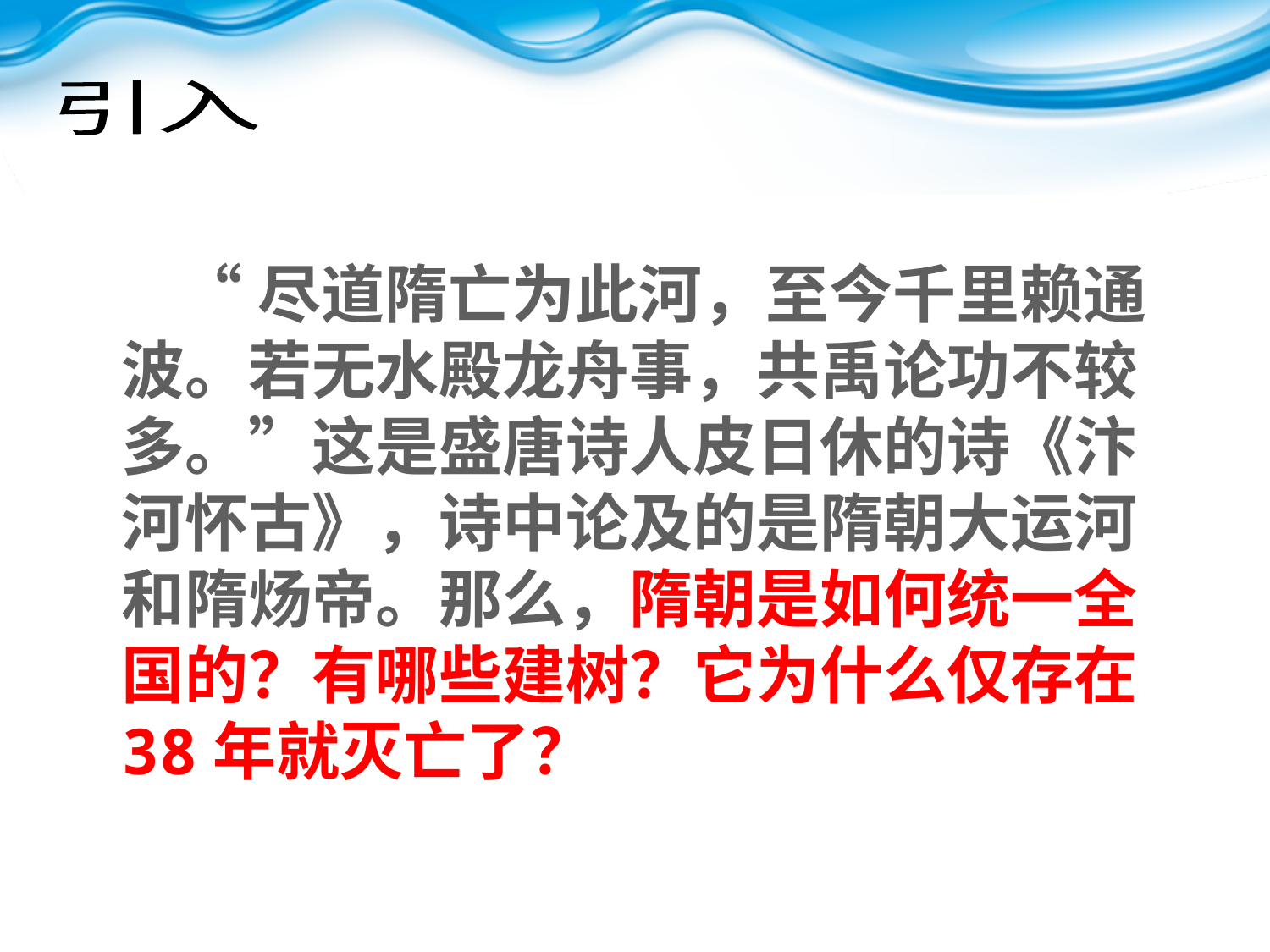

引入
    “尽道隋亡为此河，至今千里赖通波。若无水殿龙舟事，共禹论功不较多。”这是盛唐诗人皮日休的诗《汴河怀古》，诗中论及的是隋朝大运河和隋炀帝。那么，隋朝是如何统一全国的？有哪些建树？它为什么仅存在38年就灭亡了？